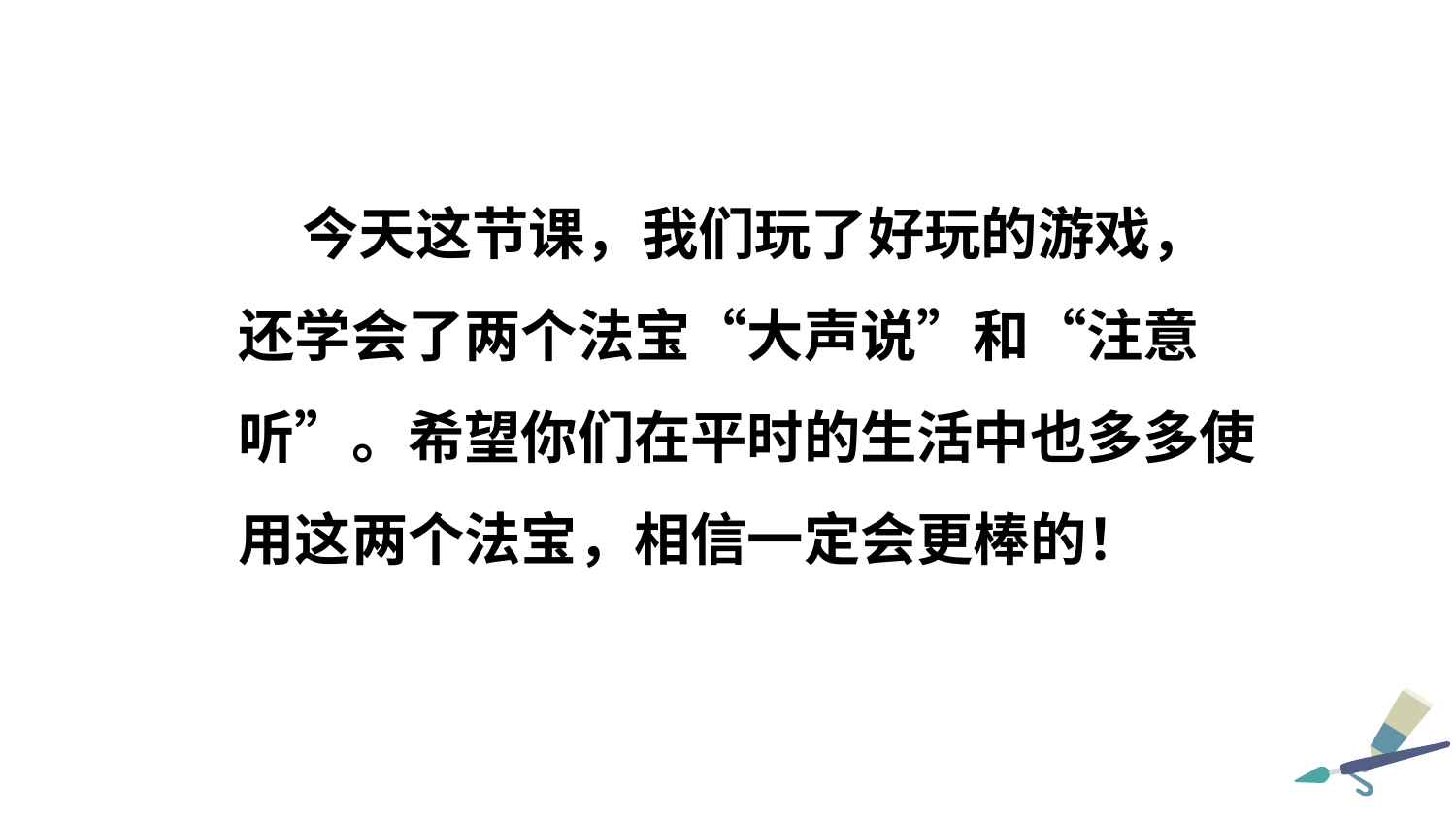

今天这节课，我们玩了好玩的游戏，还学会了两个法宝“大声说”和“注意听”。希望你们在平时的生活中也多多使用这两个法宝，相信一定会更棒的！